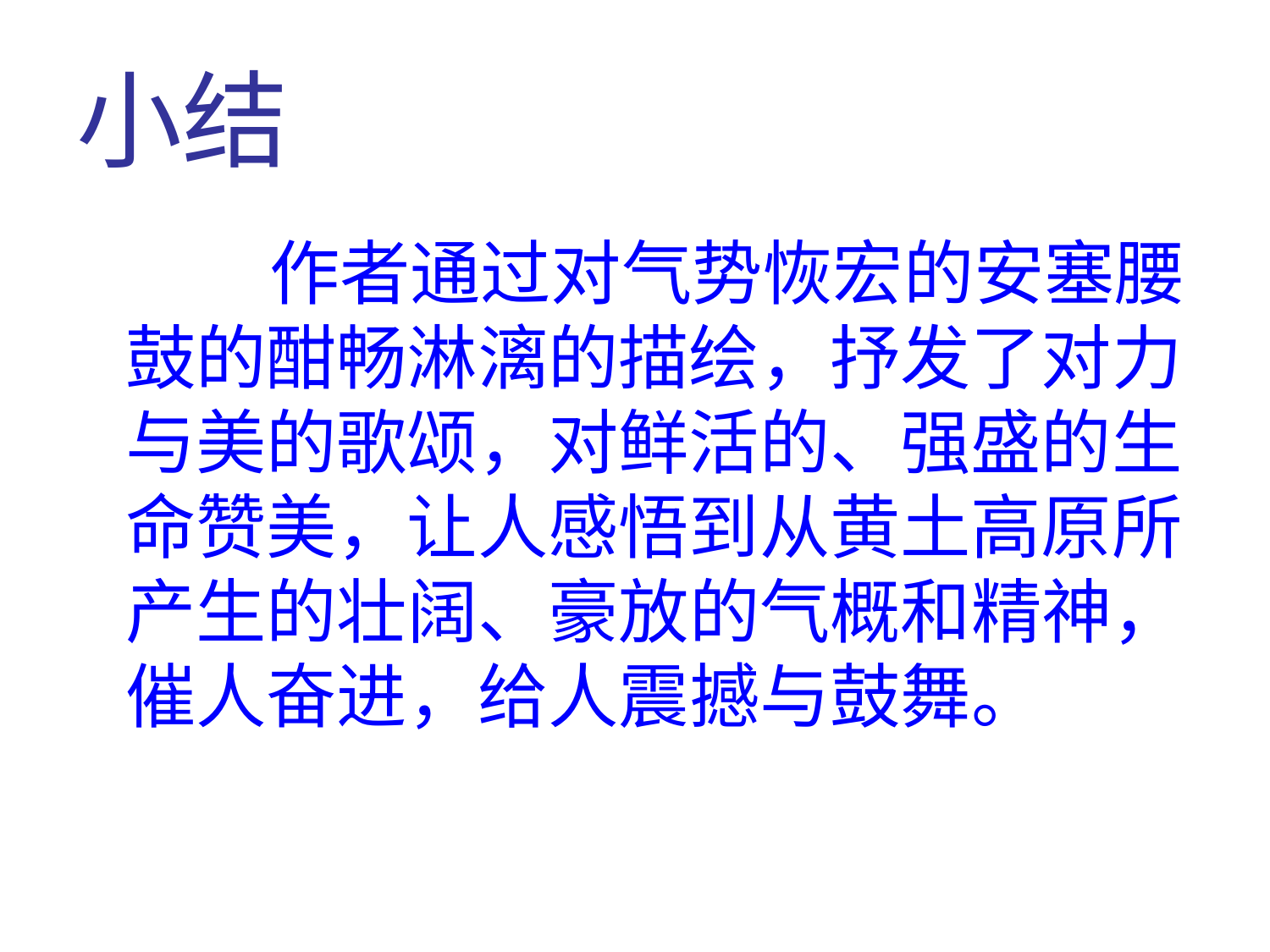

小结
           作者通过对气势恢宏的安塞腰鼓的酣畅淋漓的描绘，抒发了对力与美的歌颂，对鲜活的、强盛的生命赞美，让人感悟到从黄土高原所产生的壮阔、豪放的气概和精神，催人奋进，给人震撼与鼓舞。